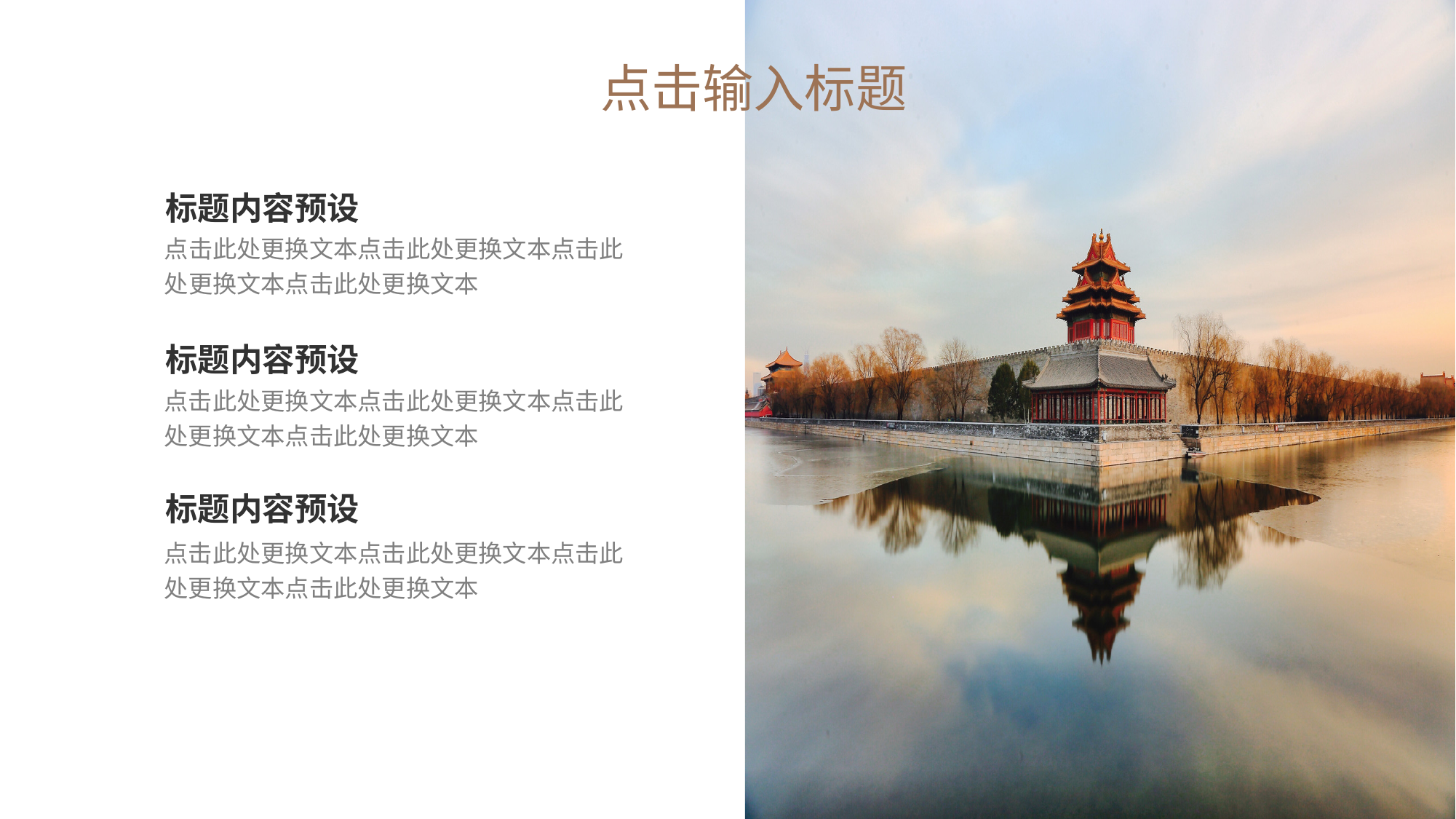

点击输入标题
标题内容预设
点击此处更换文本点击此处更换文本点击此处更换文本点击此处更换文本
标题内容预设
点击此处更换文本点击此处更换文本点击此处更换文本点击此处更换文本
标题内容预设
点击此处更换文本点击此处更换文本点击此处更换文本点击此处更换文本